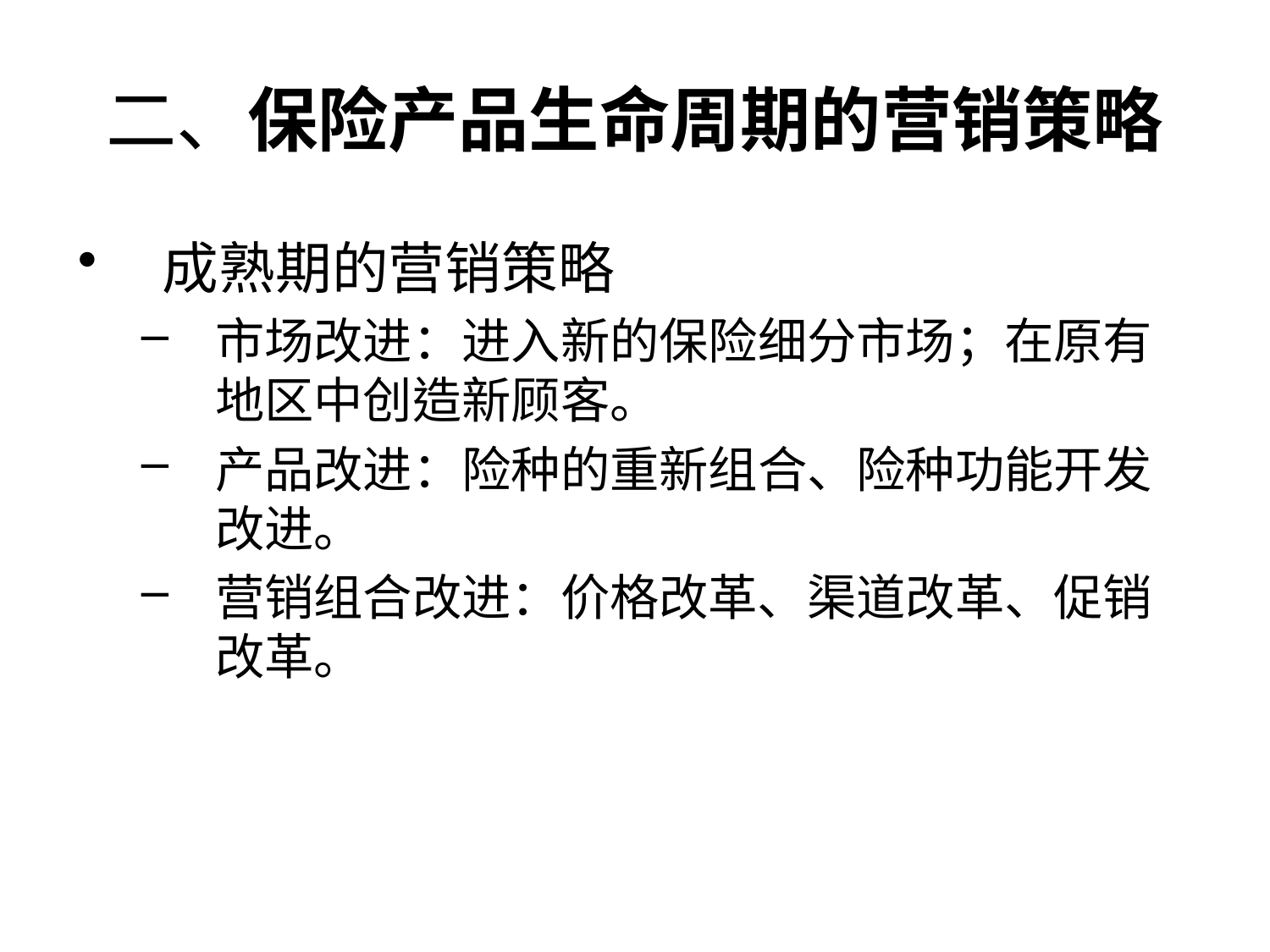

# 二、保险产品生命周期的营销策略
成熟期的营销策略
市场改进：进入新的保险细分市场；在原有地区中创造新顾客。
产品改进：险种的重新组合、险种功能开发改进。
营销组合改进：价格改革、渠道改革、促销改革。